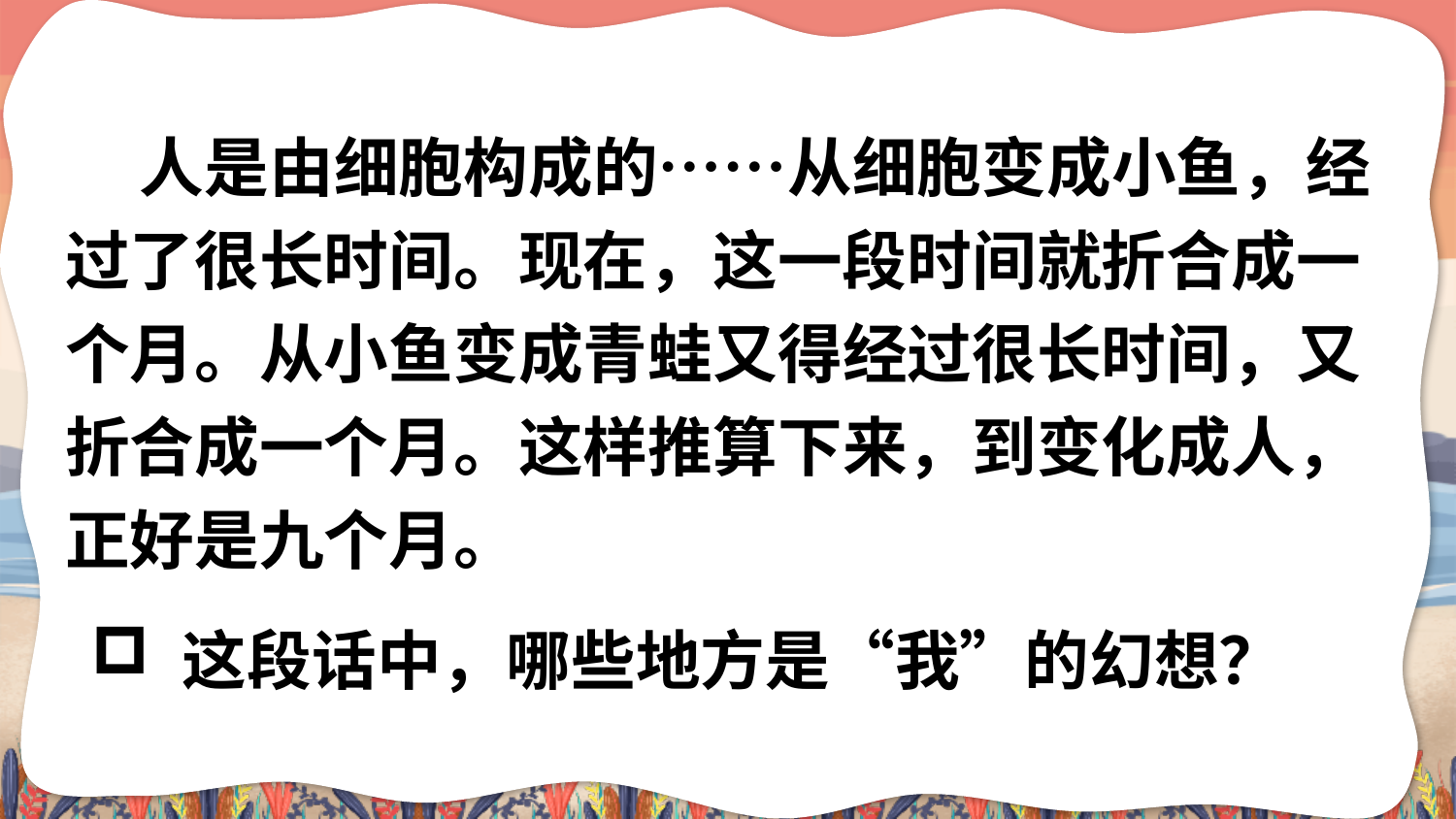

人是由细胞构成的……从细胞变成小鱼，经过了很长时间。现在，这一段时间就折合成一个月。从小鱼变成青蛙又得经过很长时间，又折合成一个月。这样推算下来，到变化成人，正好是九个月。
这段话中，哪些地方是“我”的幻想？